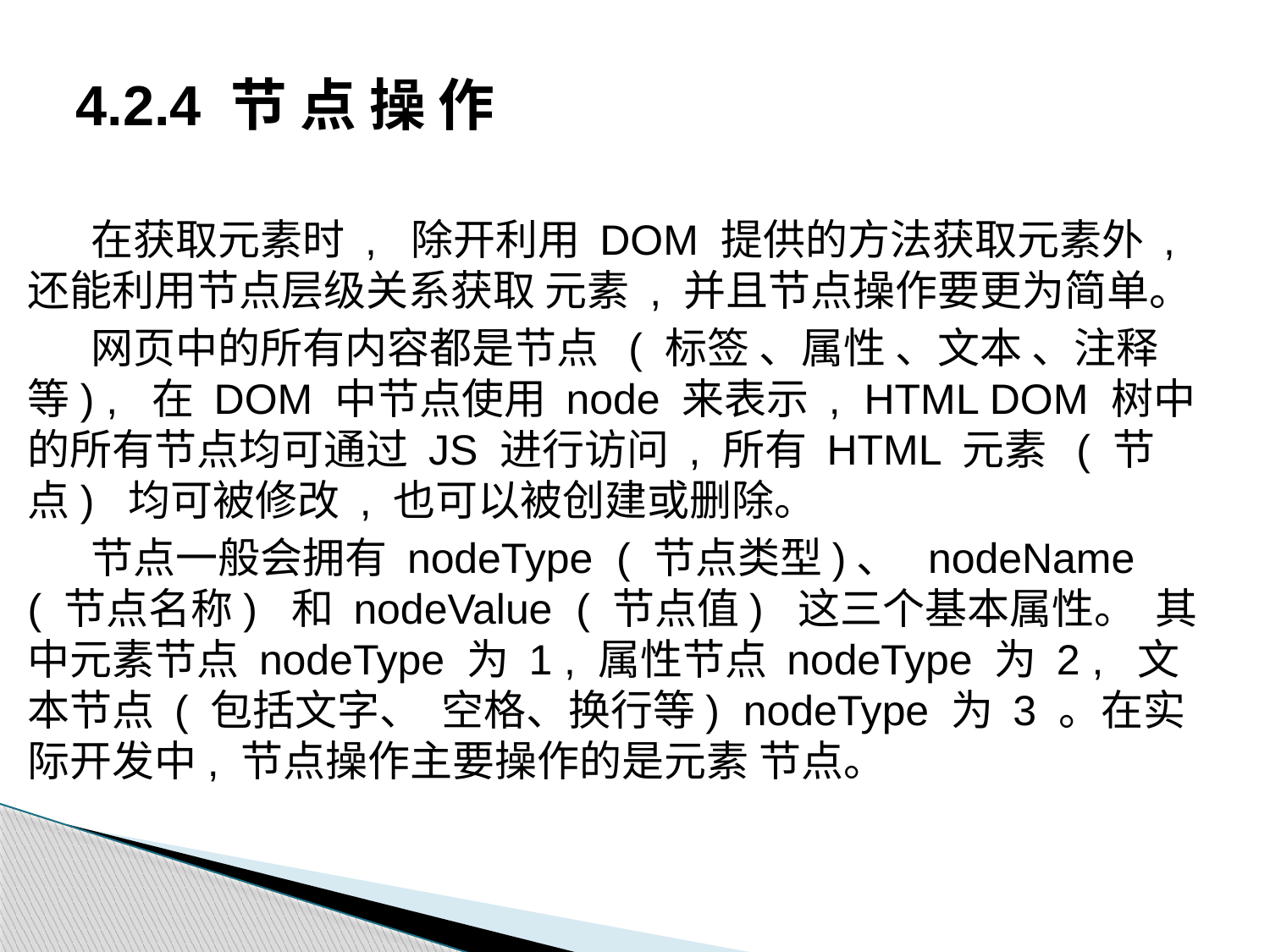

# 4.2.4 节 点 操 作
在获取元素时 ,  除开利用 DOM 提供的方法获取元素外 , 还能利用节点层级关系获取 元素 , 并且节点操作要更为简单。
网页中的所有内容都是节点  ( 标签 、属性 、文本 、注释等) ,  在 DOM 中节点使用 node 来表示 ,  HTML DOM 树中的所有节点均可通过 JS 进行访问 , 所有 HTML 元素  ( 节 点)  均可被修改 , 也可以被创建或删除。
节点一般会拥有 nodeType  ( 节点类型)、  nodeName  ( 节点名称)  和 nodeValue  ( 节点值)  这三个基本属性。  其中元素节点 nodeType 为 1 , 属性节点 nodeType 为 2 ,  文本节点 ( 包括文字、  空格、换行等)  nodeType 为 3 。在实际开发中, 节点操作主要操作的是元素 节点。